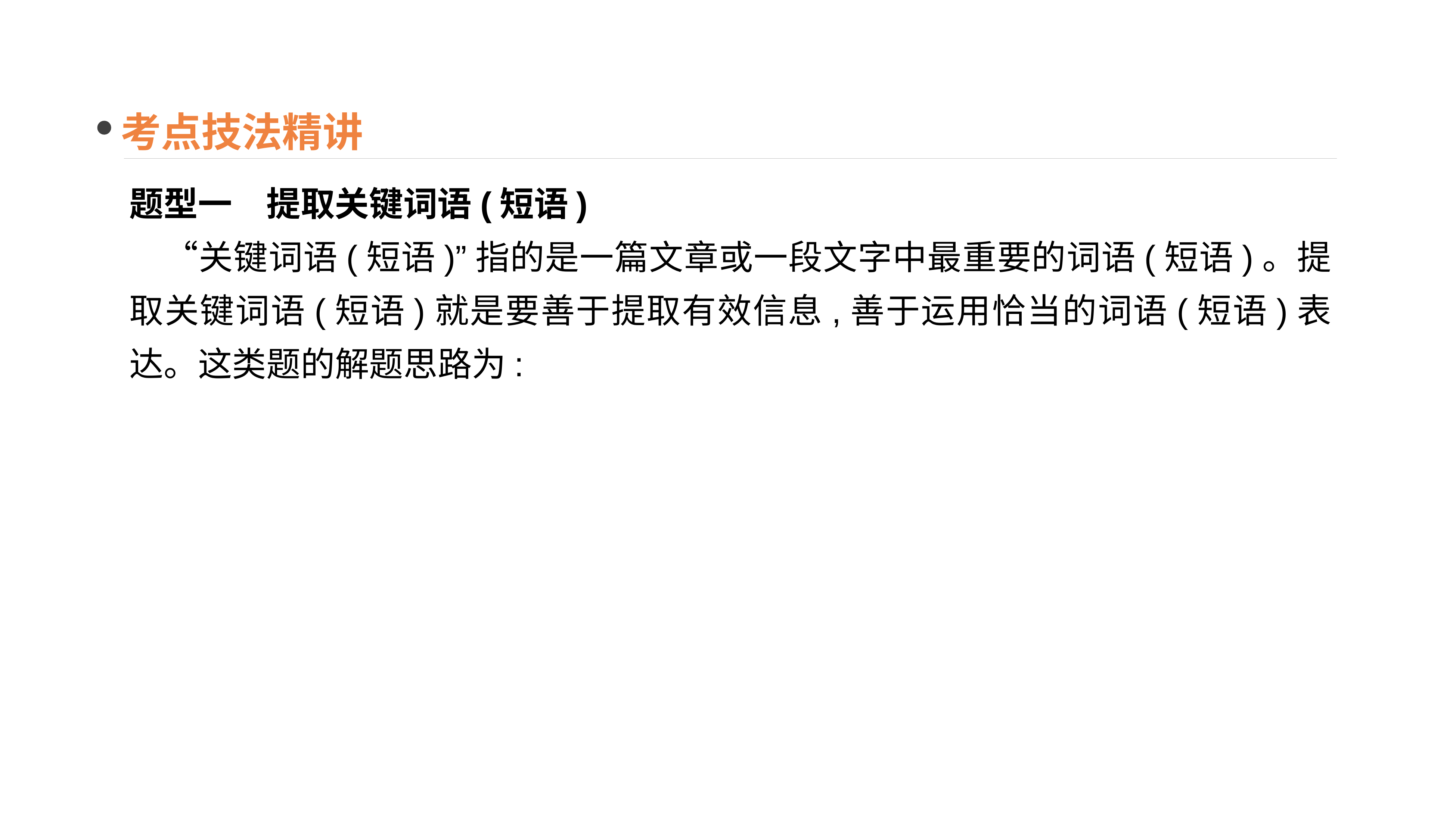

考点技法精讲

题型一　提取关键词语(短语)
　“关键词语(短语)”指的是一篇文章或一段文字中最重要的词语(短语)。提取关键词语(短语)就是要善于提取有效信息,善于运用恰当的词语(短语)表达。这类题的解题思路为: